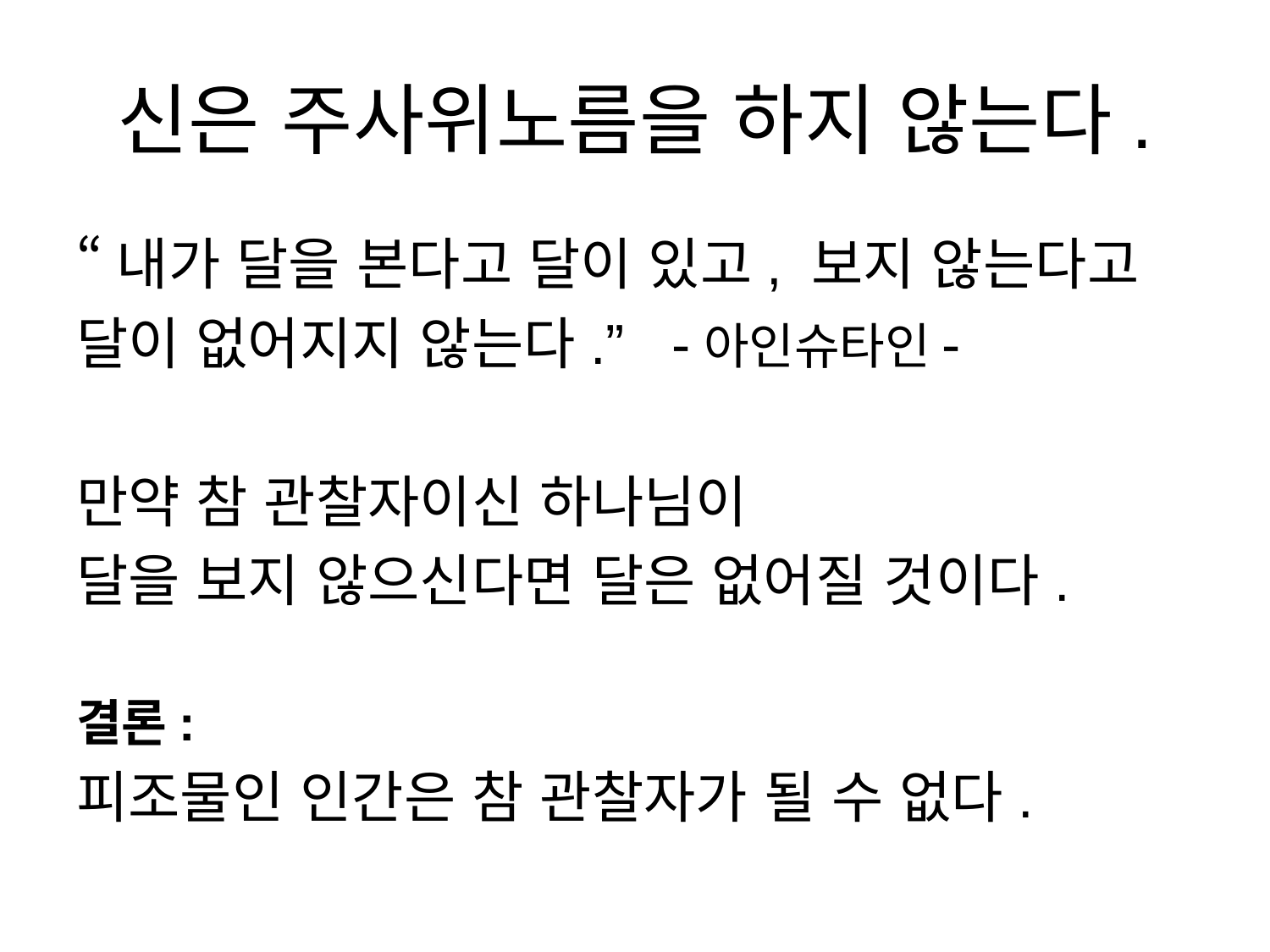

# 신은 주사위노름을 하지 않는다.
“내가 달을 본다고 달이 있고, 보지 않는다고
달이 없어지지 않는다.”   -아인슈타인-

만약 참 관찰자이신 하나님이
달을 보지 않으신다면 달은 없어질 것이다.

결론:
피조물인 인간은 참 관찰자가 될 수 없다.